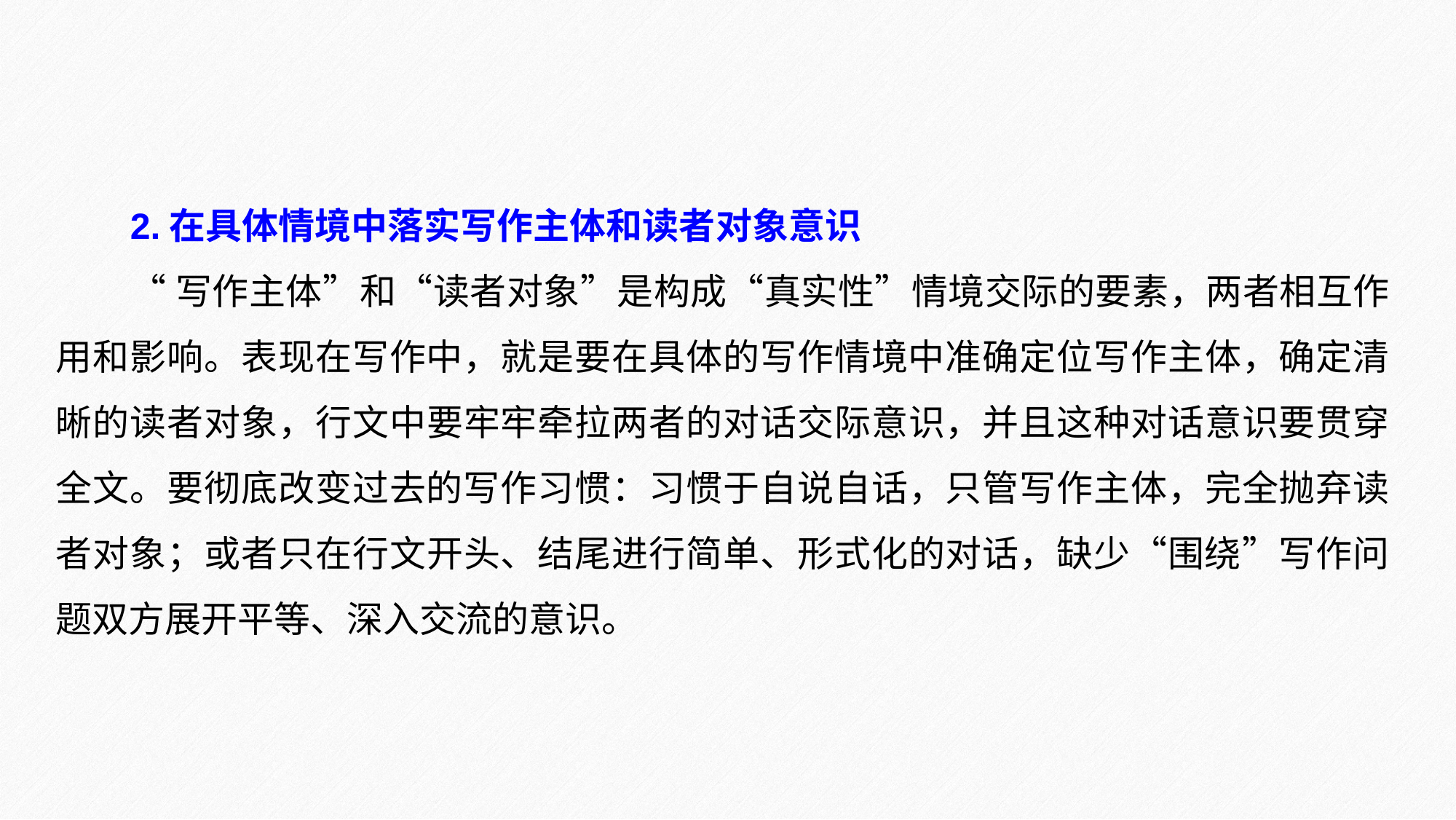

2.在具体情境中落实写作主体和读者对象意识
“写作主体”和“读者对象”是构成“真实性”情境交际的要素，两者相互作用和影响。表现在写作中，就是要在具体的写作情境中准确定位写作主体，确定清晰的读者对象，行文中要牢牢牵拉两者的对话交际意识，并且这种对话意识要贯穿全文。要彻底改变过去的写作习惯：习惯于自说自话，只管写作主体，完全抛弃读者对象；或者只在行文开头、结尾进行简单、形式化的对话，缺少“围绕”写作问题双方展开平等、深入交流的意识。